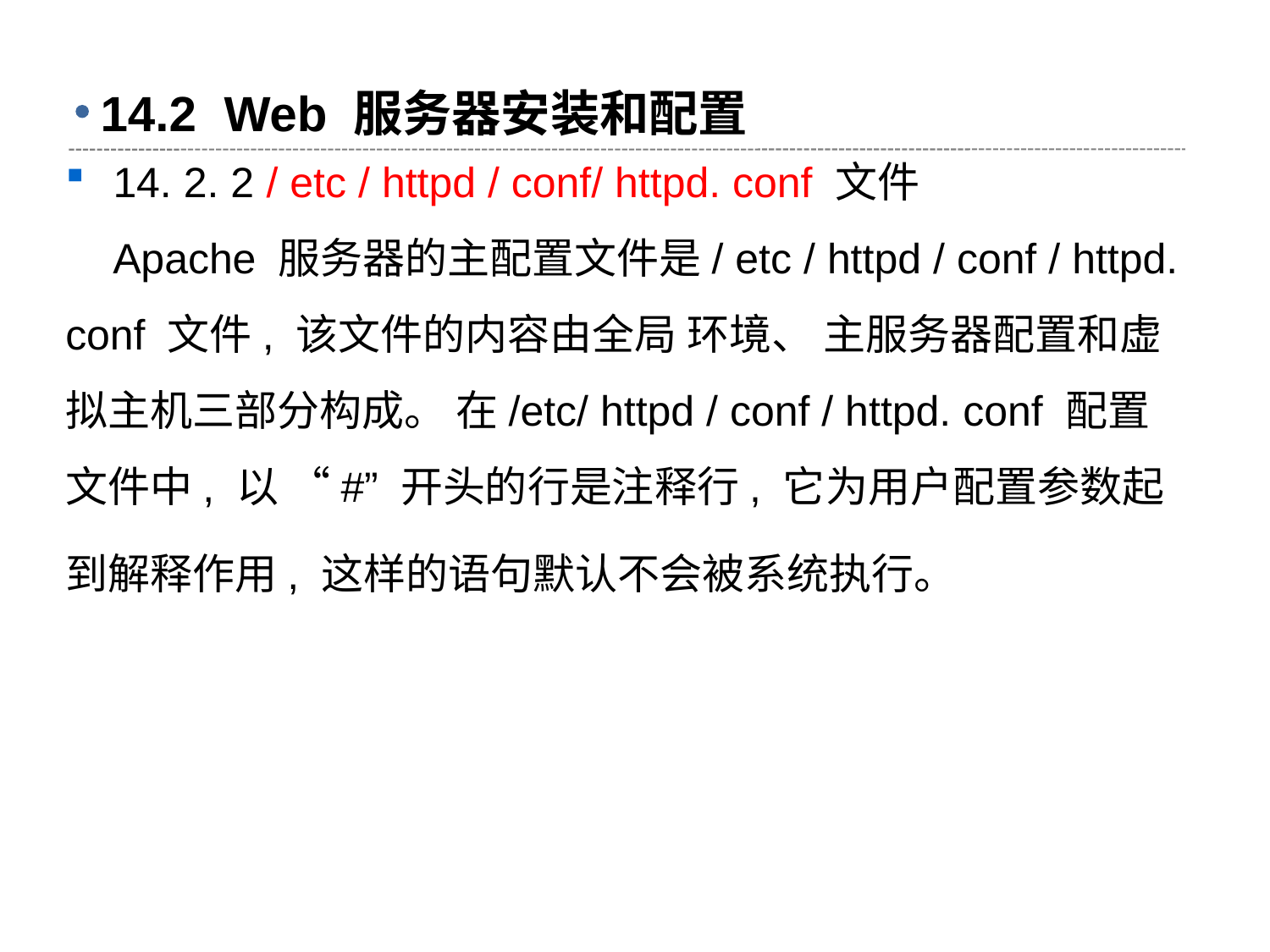

# 14.2  Web 服务器安装和配置

14. 2. 2 / etc / httpd / conf/ httpd. conf 文件
    Apache 服务器的主配置文件是/ etc / httpd / conf / httpd. conf 文件, 该文件的内容由全局 环境、 主服务器配置和虚拟主机三部分构成。 在/etc/ httpd / conf / httpd. conf 配置文件中, 以 “#” 开头的行是注释行, 它为用户配置参数起到解释作用, 这样的语句默认不会被系统执行。